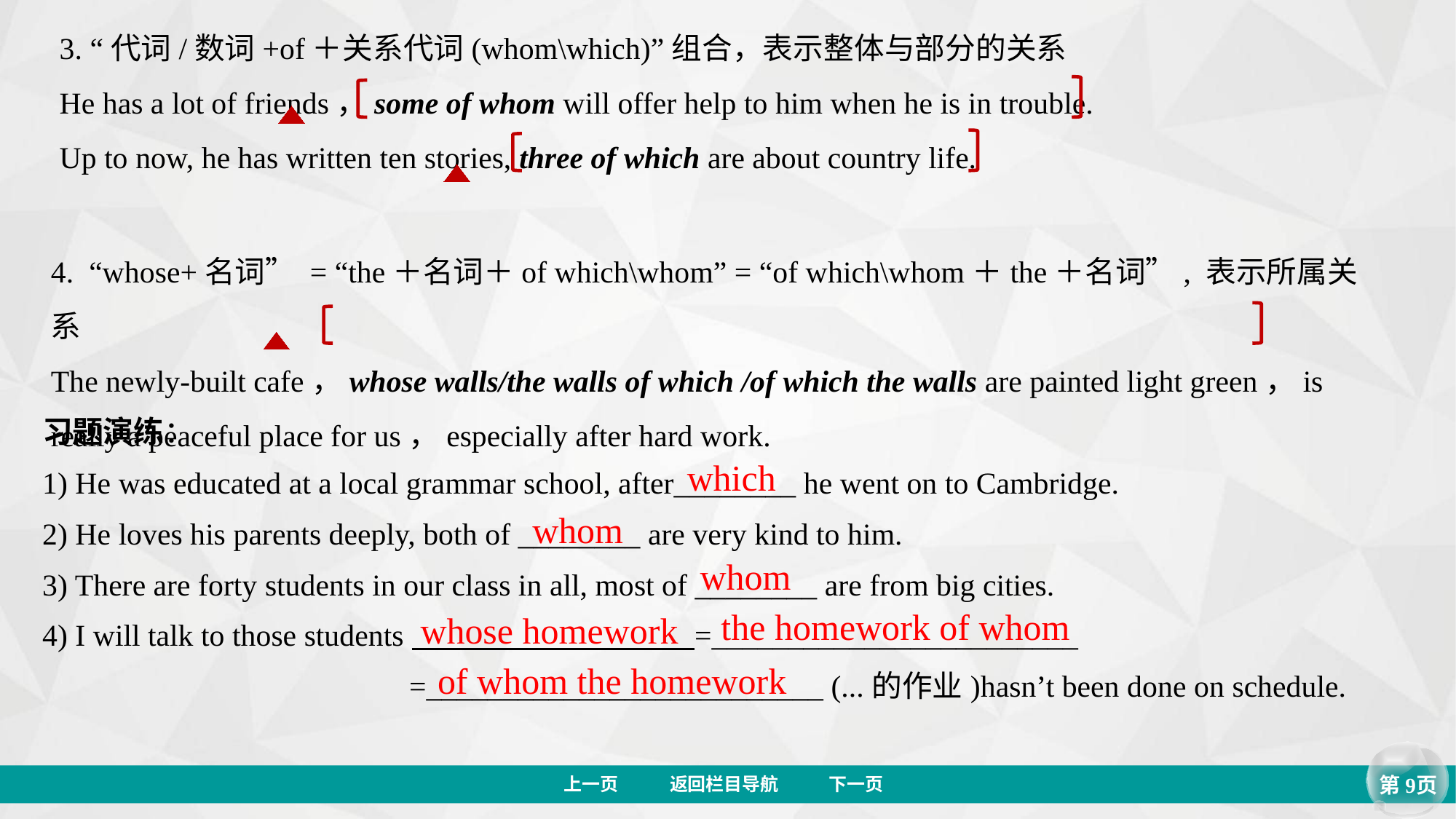

3. “代词/数词+of＋关系代词(whom\which)”组合，表示整体与部分的关系
He has a lot of friends，some of whom will offer help to him when he is in trouble.
Up to now, he has written ten stories, three of which are about country life.

4.  “whose+名词” = “the＋名词＋of which\whom” = “of which\whom＋the＋名词”, 表示所属关系
The newly-built cafe，whose walls/the walls of which /of which the walls are painted light green，is really a peaceful place for us，especially after hard work.

习题演练：
1) He was educated at a local grammar school, after________ he went on to Cambridge.
2) He loves his parents deeply, both of ________ are very kind to him.
3) There are forty students in our class in all, most of ________ are from big cities.
4) I will talk to those students                                      =________________________
                                                =__________________________ (...的作业)hasn’t been done on schedule.
which
whom
whom
the homework of whom
whose homework
of whom the homework